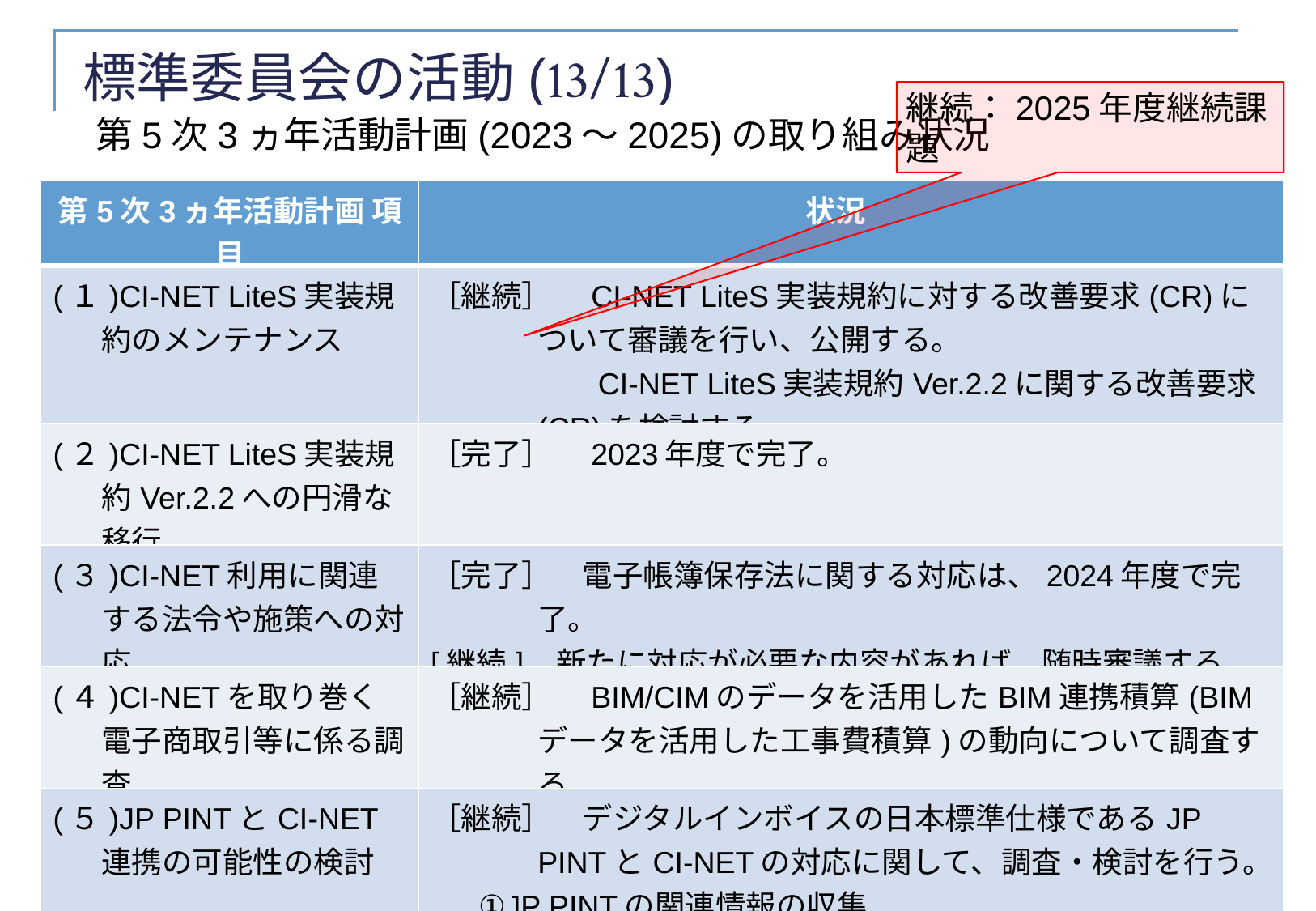

# 標準委員会の活動(13/13)
継続：2025年度継続課題
第5次3ヵ年活動計画(2023～2025)の取り組み状況
| 第5次3ヵ年活動計画 項目 | 状況 |
| --- | --- |
| (１)CI-NET LiteS実装規約のメンテナンス | ［継続］　CI-NET LiteS実装規約に対する改善要求(CR)について審議を行い、公開する。 　　　　　 CI-NET LiteS実装規約Ver.2.2に関する改善要求(CR)を検討する。 |
| (２)CI-NET LiteS実装規約Ver.2.2への円滑な移行 | ［完了］　2023年度で完了。 |
| (３)CI-NET利用に関連する法令や施策への対応 | ［完了］　電子帳簿保存法に関する対応は、2024年度で完了。 [継続] 新たに対応が必要な内容があれば、随時審議する。 |
| (４)CI-NETを取り巻く電子商取引等に係る調査 | ［継続］　BIM/CIMのデータを活用したBIM連携積算(BIMデータを活用した工事費積算)の動向について調査する。 |
| (５)JP PINTとCI-NET連携の可能性の検討 | ［継続］　デジタルインボイスの日本標準仕様であるJP PINTとCI-NETの対応に関して、調査・検討を行う。 ①JP PINTの関連情報の収集 ②CI-NETとJP PINTの対応が不明確なデータ項目の仕様検討 ③JP PINTへの対応方法および実証実験等等の結果を踏まえ、対応の是非を含めての検討 |
29